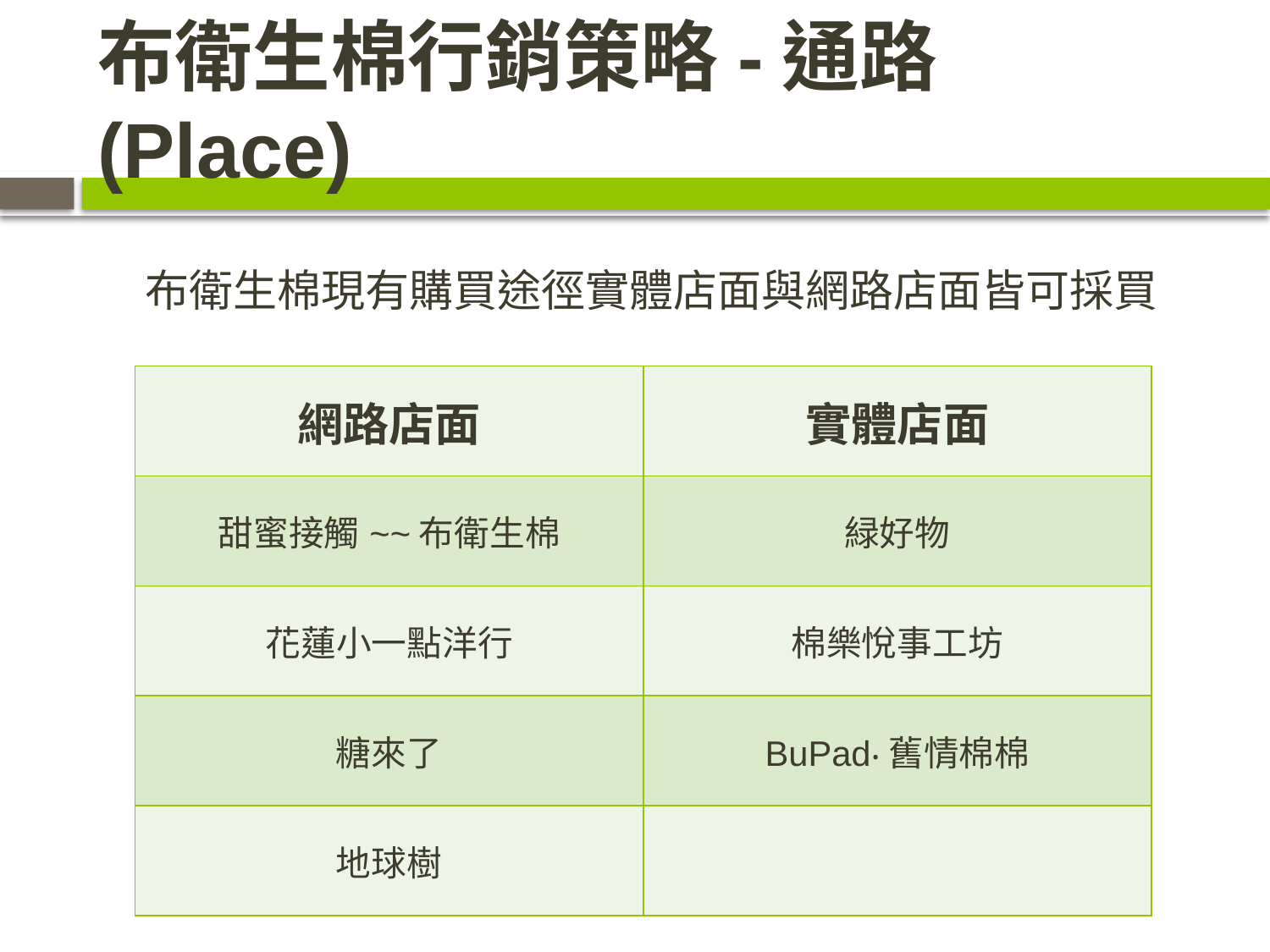

# 布衛生棉行銷策略-通路(Place)
布衛生棉現有購買途徑實體店面與網路店面皆可採買
| 網路店面 | 實體店面 |
| --- | --- |
| 甜蜜接觸~~布衛生棉 | 緑好物 |
| 花蓮小一點洋行 | 棉樂悅事工坊 |
| 糖來了 | BuPad‧舊情棉棉 |
| 地球樹 |  |